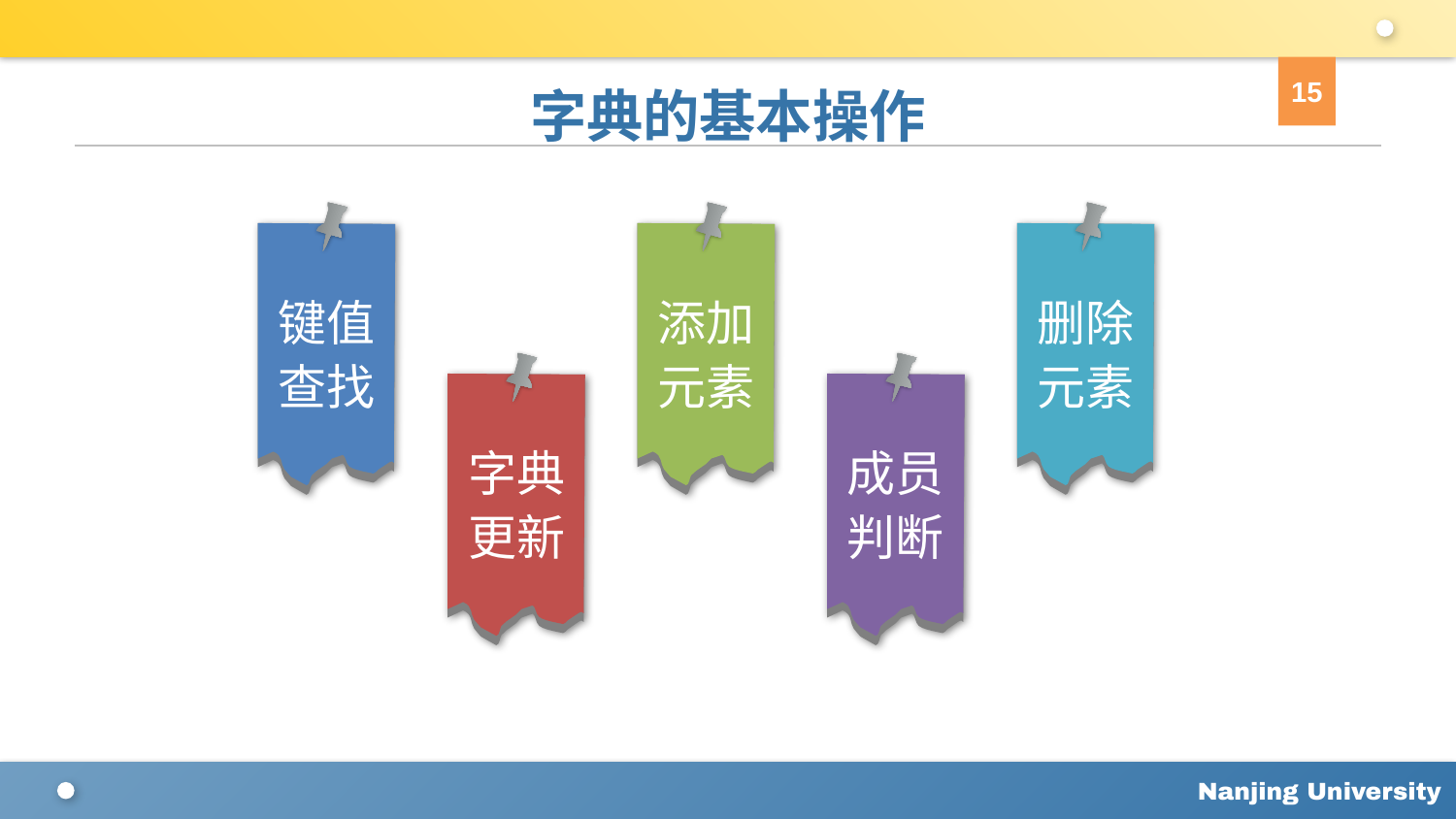

15
# 字典的基本操作

键值查找

添加元素

删除元素

字典更新

成员判断